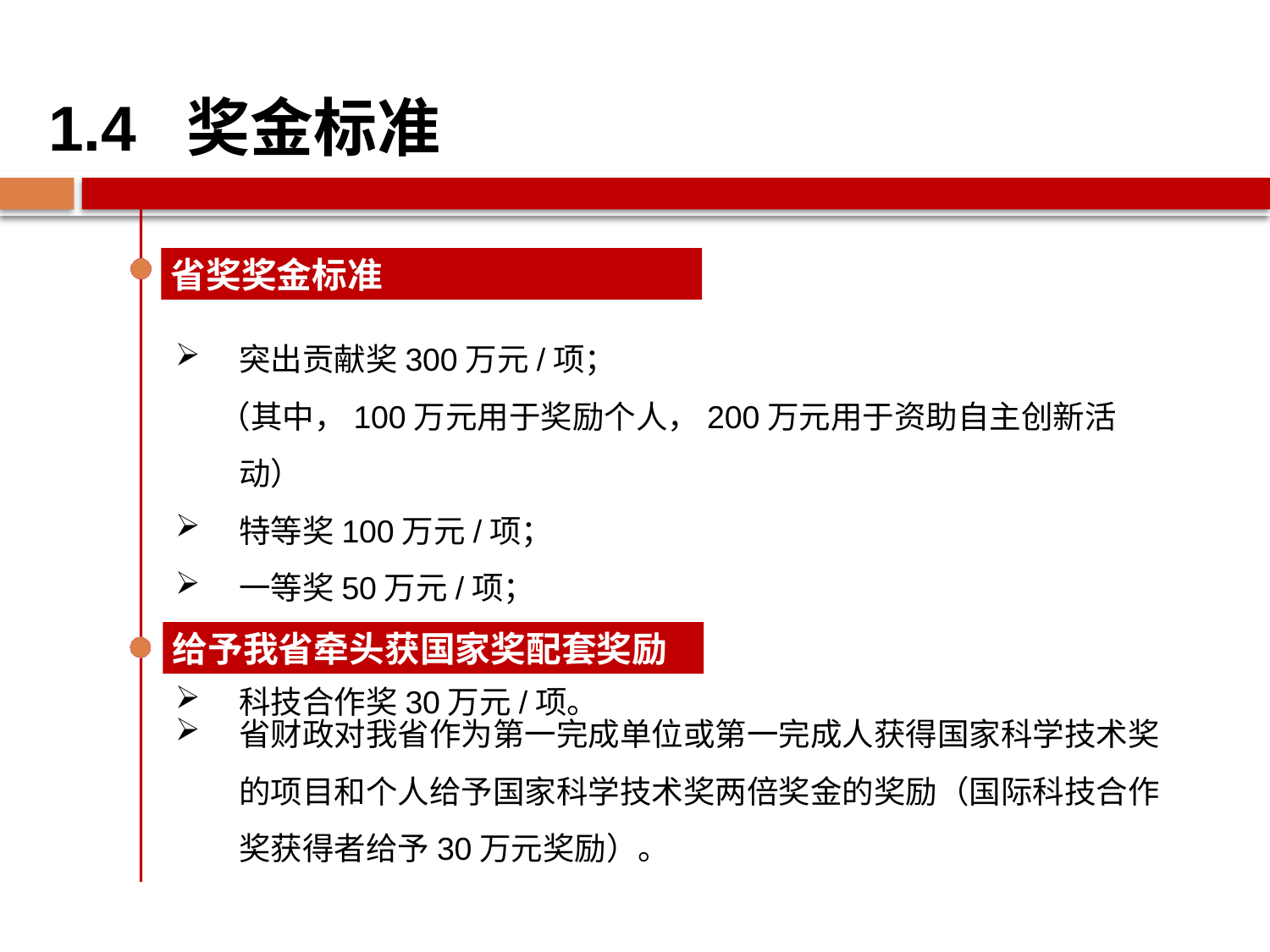

1.4  奖金标准

省奖奖金标准

突出贡献奖300万元/项；
     （其中，100万元用于奖励个人，200万元用于资助自主创新活动）
特等奖100万元/项；
一等奖50万元/项；
二等奖30万元/项。
科技合作奖30万元/项。
给予我省牵头获国家奖配套奖励

省财政对我省作为第一完成单位或第一完成人获得国家科学技术奖的项目和个人给予国家科学技术奖两倍奖金的奖励（国际科技合作奖获得者给予30万元奖励）。